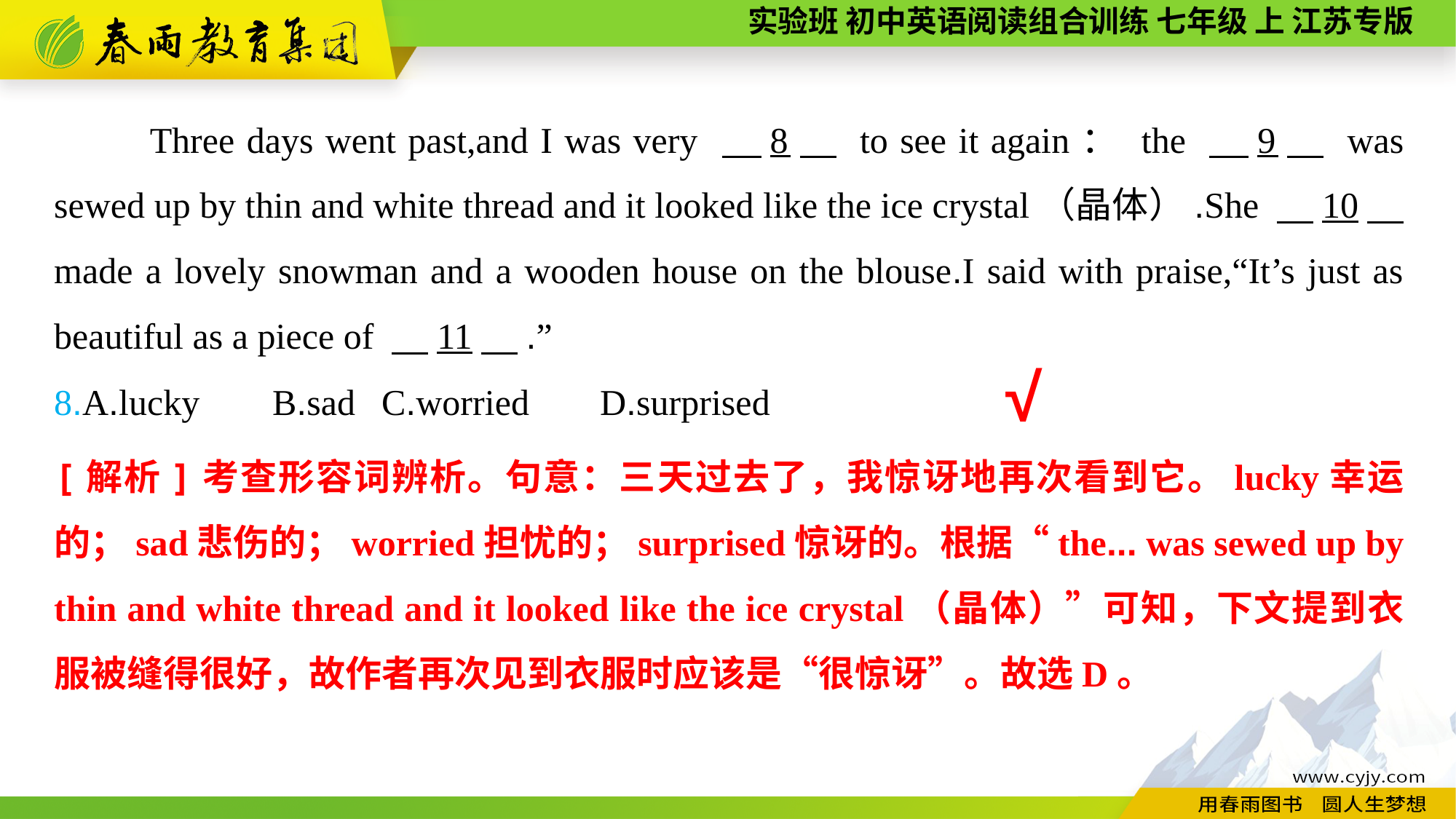

Three days went past,and I was very 　8　 to see it again： the 　9　 was sewed up by thin and white thread and it looked like the ice crystal（晶体）.She 　10　 made a lovely snowman and a wooden house on the blouse.I said with praise,“It’s just as beautiful as a piece of 　11　.”
8.A.lucky	B.sad	C.worried	D.surprised
√
[解析]考查形容词辨析。句意：三天过去了，我惊讶地再次看到它。lucky幸运的；sad悲伤的；worried担忧的；surprised惊讶的。根据“the... was sewed up by thin and white thread and it looked like the ice crystal（晶体）”可知，下文提到衣服被缝得很好，故作者再次见到衣服时应该是“很惊讶”。故选D。